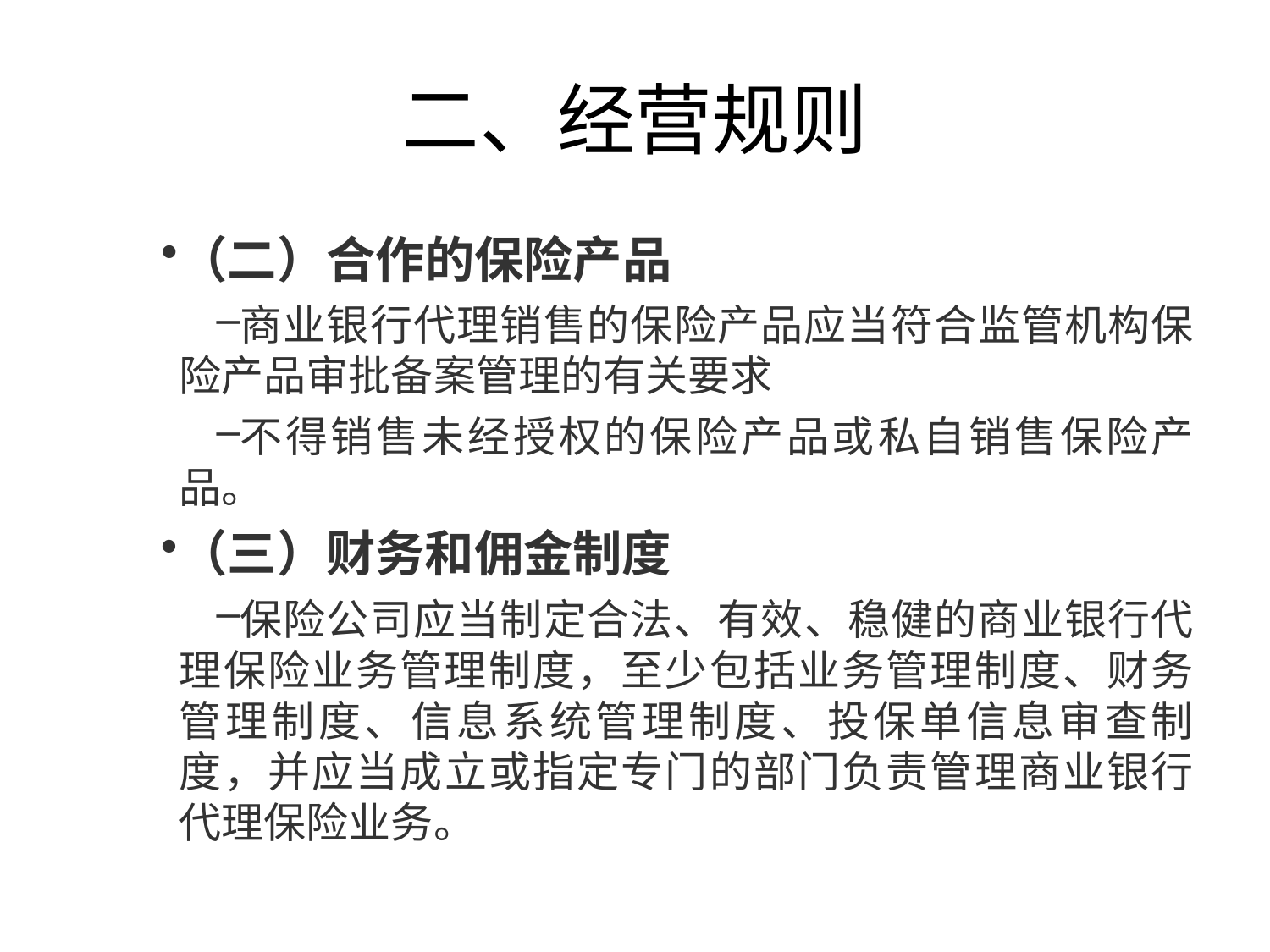

# 二、经营规则
（二）合作的保险产品
商业银行代理销售的保险产品应当符合监管机构保险产品审批备案管理的有关要求
不得销售未经授权的保险产品或私自销售保险产品。
（三）财务和佣金制度
保险公司应当制定合法、有效、稳健的商业银行代理保险业务管理制度，至少包括业务管理制度、财务管理制度、信息系统管理制度、投保单信息审查制度，并应当成立或指定专门的部门负责管理商业银行代理保险业务。